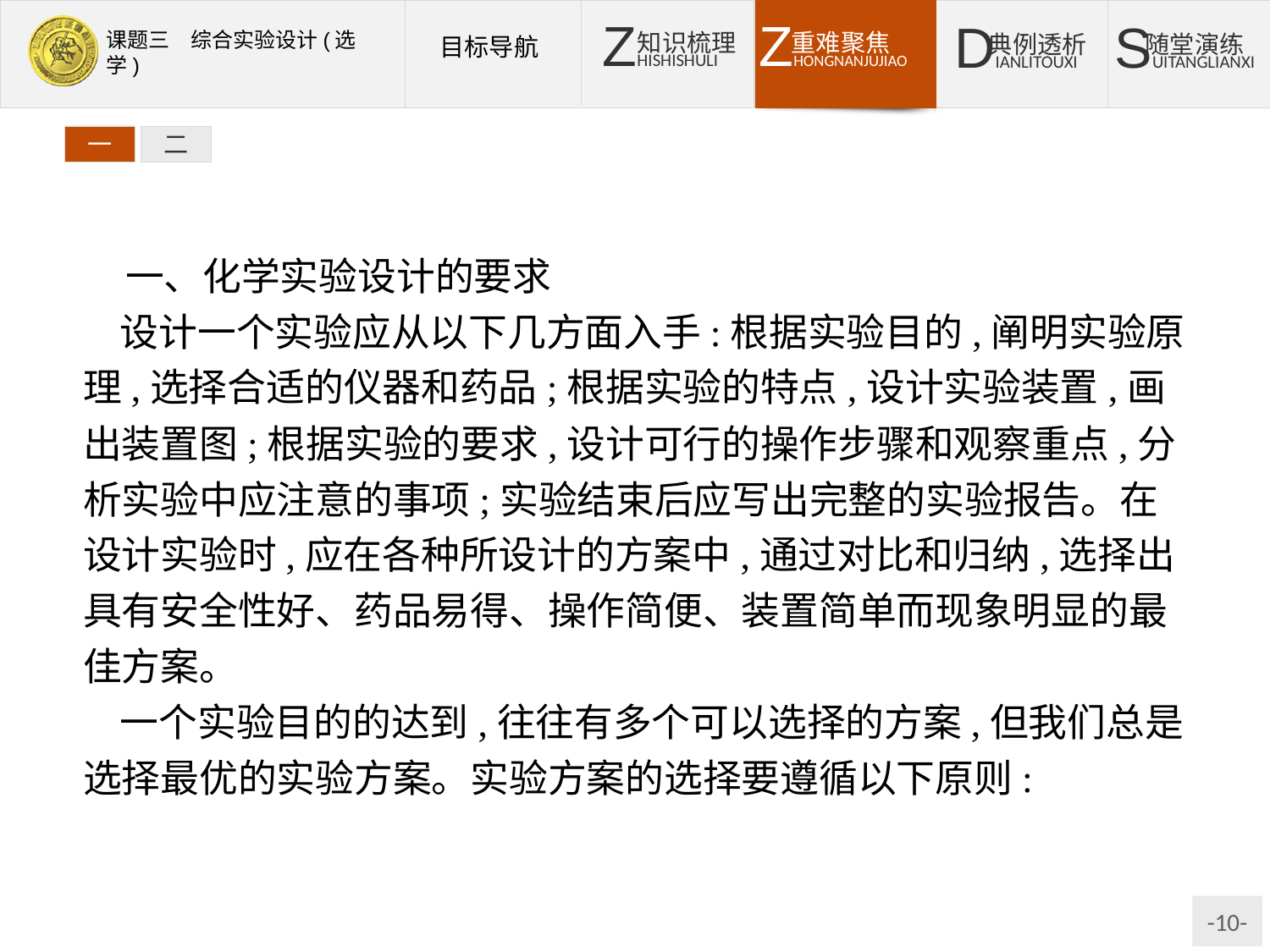

一
二
一、化学实验设计的要求
设计一个实验应从以下几方面入手:根据实验目的,阐明实验原理,选择合适的仪器和药品;根据实验的特点,设计实验装置,画出装置图;根据实验的要求,设计可行的操作步骤和观察重点,分析实验中应注意的事项;实验结束后应写出完整的实验报告。在设计实验时,应在各种所设计的方案中,通过对比和归纳,选择出具有安全性好、药品易得、操作简便、装置简单而现象明显的最佳方案。
一个实验目的的达到,往往有多个可以选择的方案,但我们总是选择最优的实验方案。实验方案的选择要遵循以下原则: